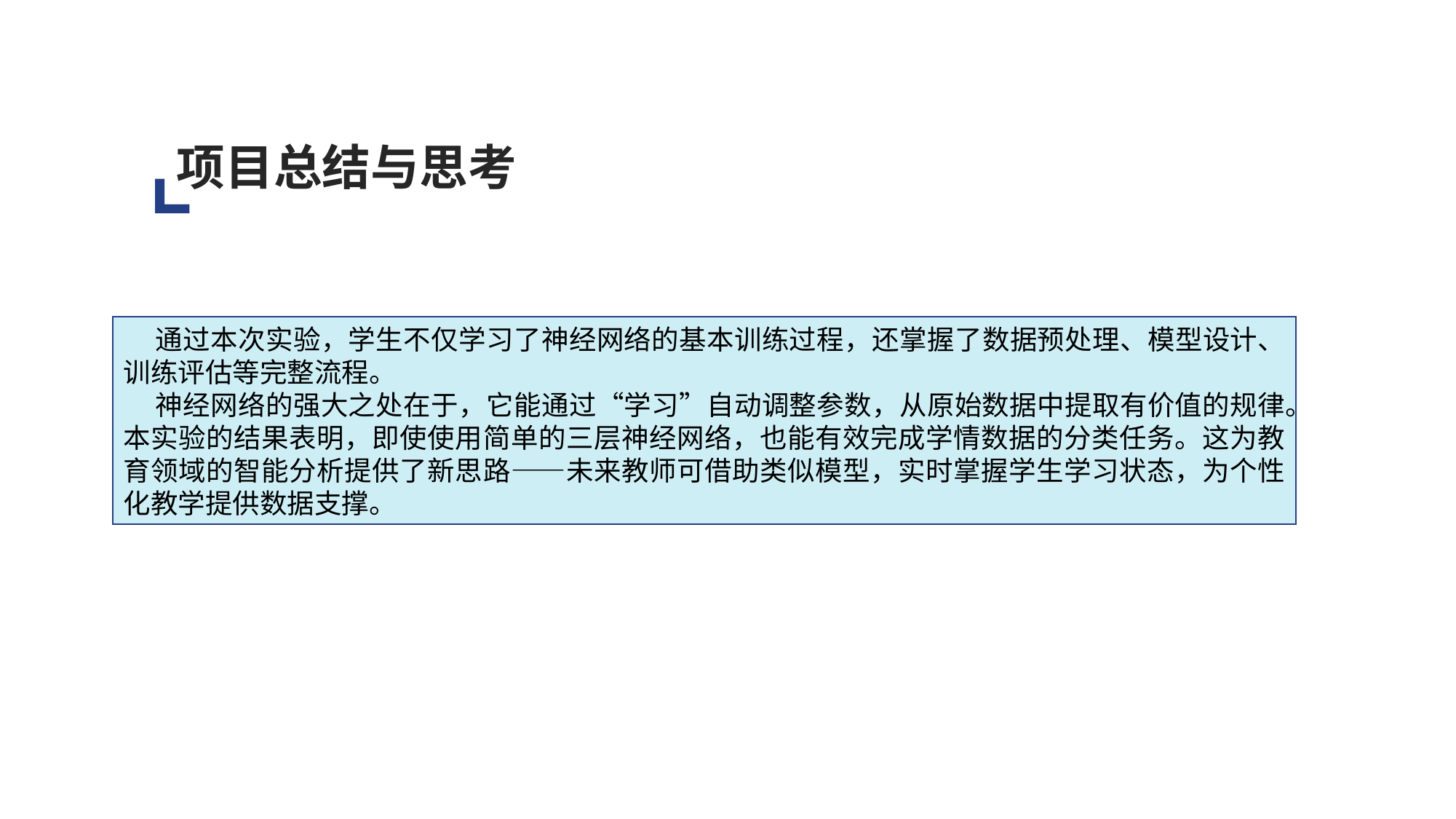

项目总结与思考

通过本次实验，学生不仅学习了神经网络的基本训练过程，还掌握了数据预处理、模型设计、训练评估等完整流程。
神经网络的强大之处在于，它能通过“学习”自动调整参数，从原始数据中提取有价值的规律。本实验的结果表明，即使使用简单的三层神经网络，也能有效完成学情数据的分类任务。这为教育领域的智能分析提供了新思路——未来教师可借助类似模型，实时掌握学生学习状态，为个性化教学提供数据支撑。